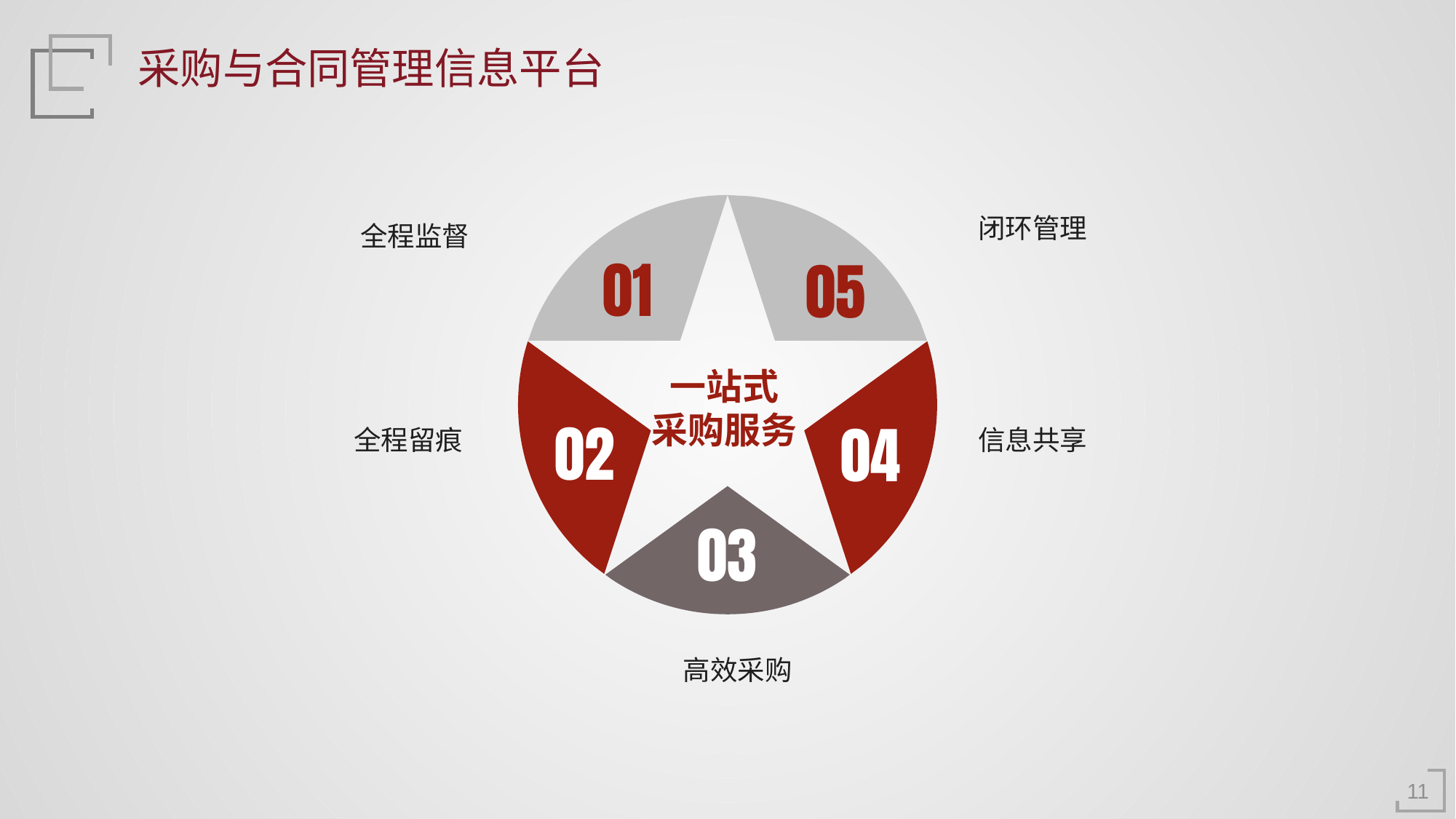

采购与合同管理信息平台

闭环管理
全程监督
01
05

一站式
采购服务
02
04
全程留痕
信息共享

03
高效采购